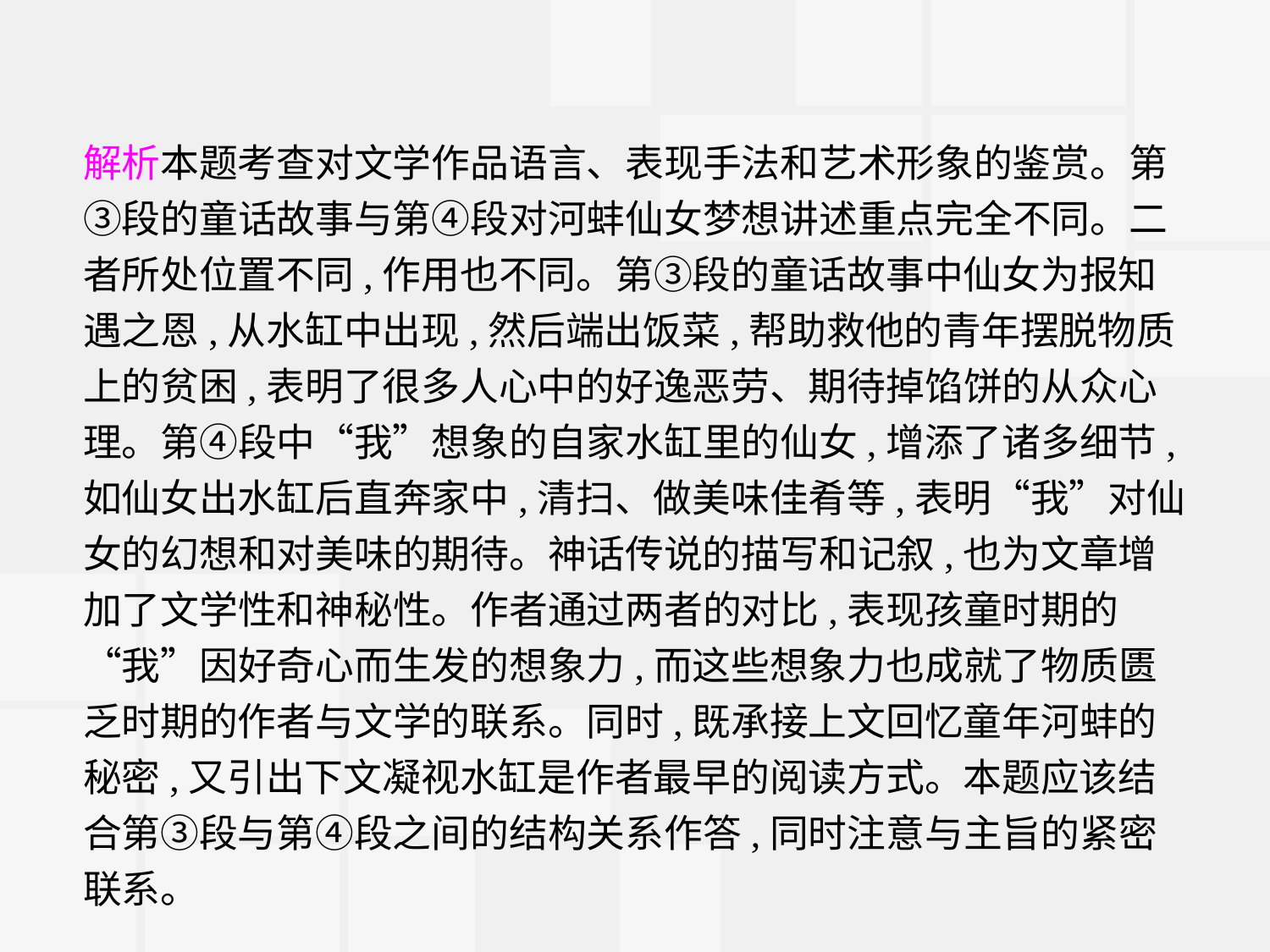

解析本题考查对文学作品语言、表现手法和艺术形象的鉴赏。第③段的童话故事与第④段对河蚌仙女梦想讲述重点完全不同。二者所处位置不同,作用也不同。第③段的童话故事中仙女为报知遇之恩,从水缸中出现,然后端出饭菜,帮助救他的青年摆脱物质上的贫困,表明了很多人心中的好逸恶劳、期待掉馅饼的从众心理。第④段中“我”想象的自家水缸里的仙女,增添了诸多细节,如仙女出水缸后直奔家中,清扫、做美味佳肴等,表明“我”对仙女的幻想和对美味的期待。神话传说的描写和记叙,也为文章增加了文学性和神秘性。作者通过两者的对比,表现孩童时期的“我”因好奇心而生发的想象力,而这些想象力也成就了物质匮乏时期的作者与文学的联系。同时,既承接上文回忆童年河蚌的秘密,又引出下文凝视水缸是作者最早的阅读方式。本题应该结合第③段与第④段之间的结构关系作答,同时注意与主旨的紧密联系。